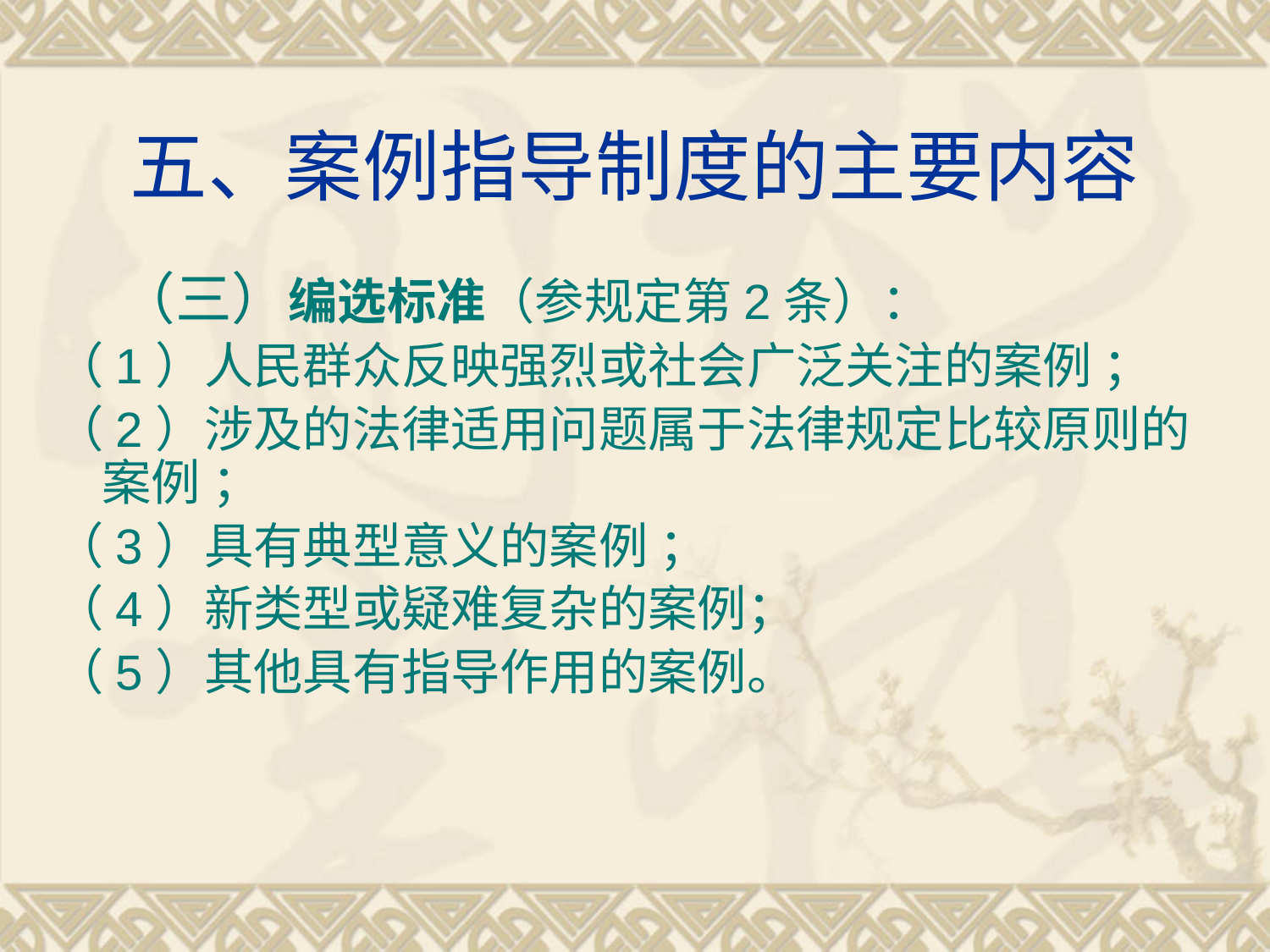

# 五、案例指导制度的主要内容
    （三）编选标准（参规定第2条）：
（1）人民群众反映强烈或社会广泛关注的案例 ；
（2）涉及的法律适用问题属于法律规定比较原则的案例 ；
（3）具有典型意义的案例 ；
（4）新类型或疑难复杂的案例；
（5）其他具有指导作用的案例。